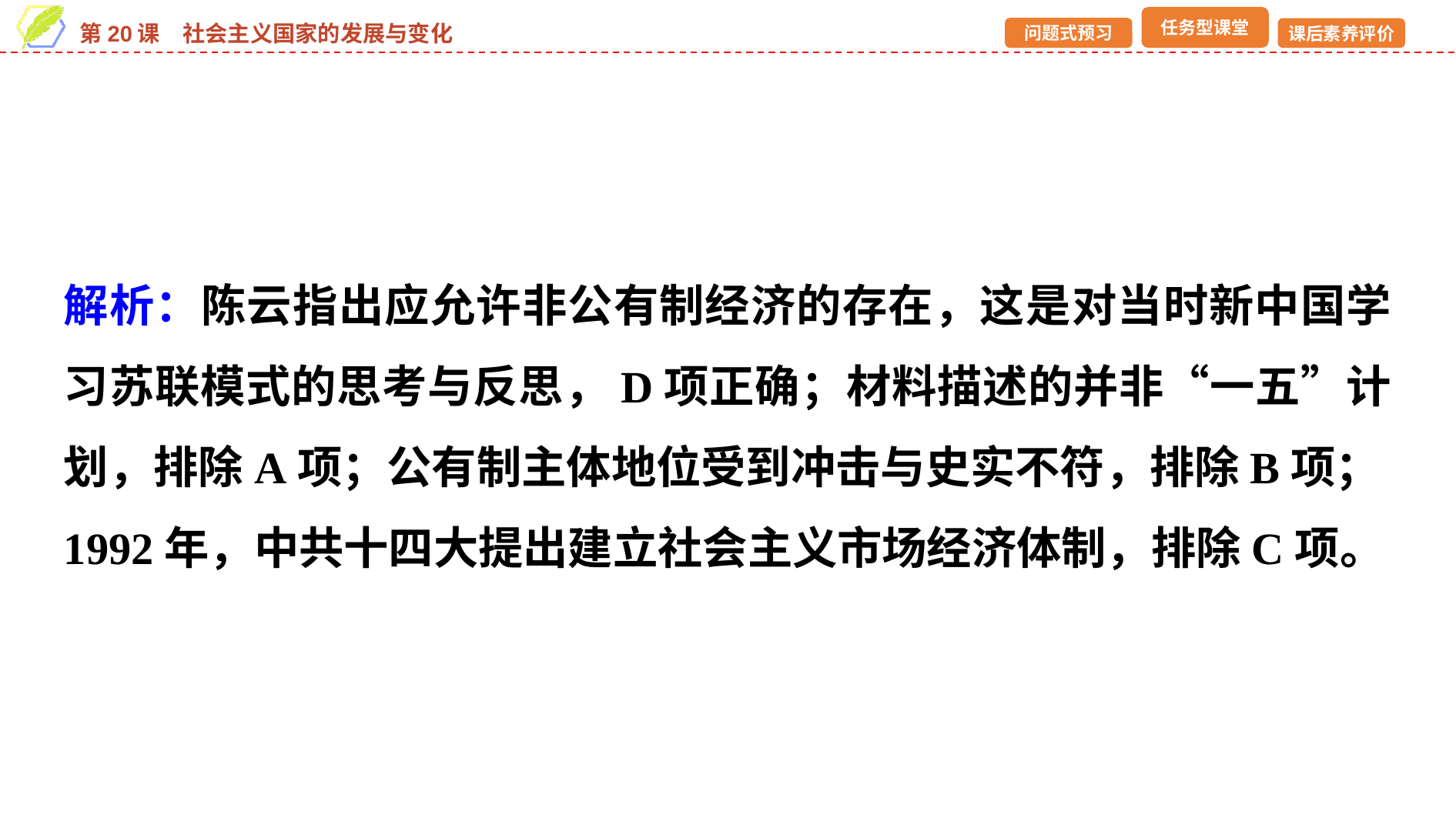

解析：陈云指出应允许非公有制经济的存在，这是对当时新中国学习苏联模式的思考与反思，D项正确；材料描述的并非“一五”计划，排除A项；公有制主体地位受到冲击与史实不符，排除B项；1992年，中共十四大提出建立社会主义市场经济体制，排除C项。